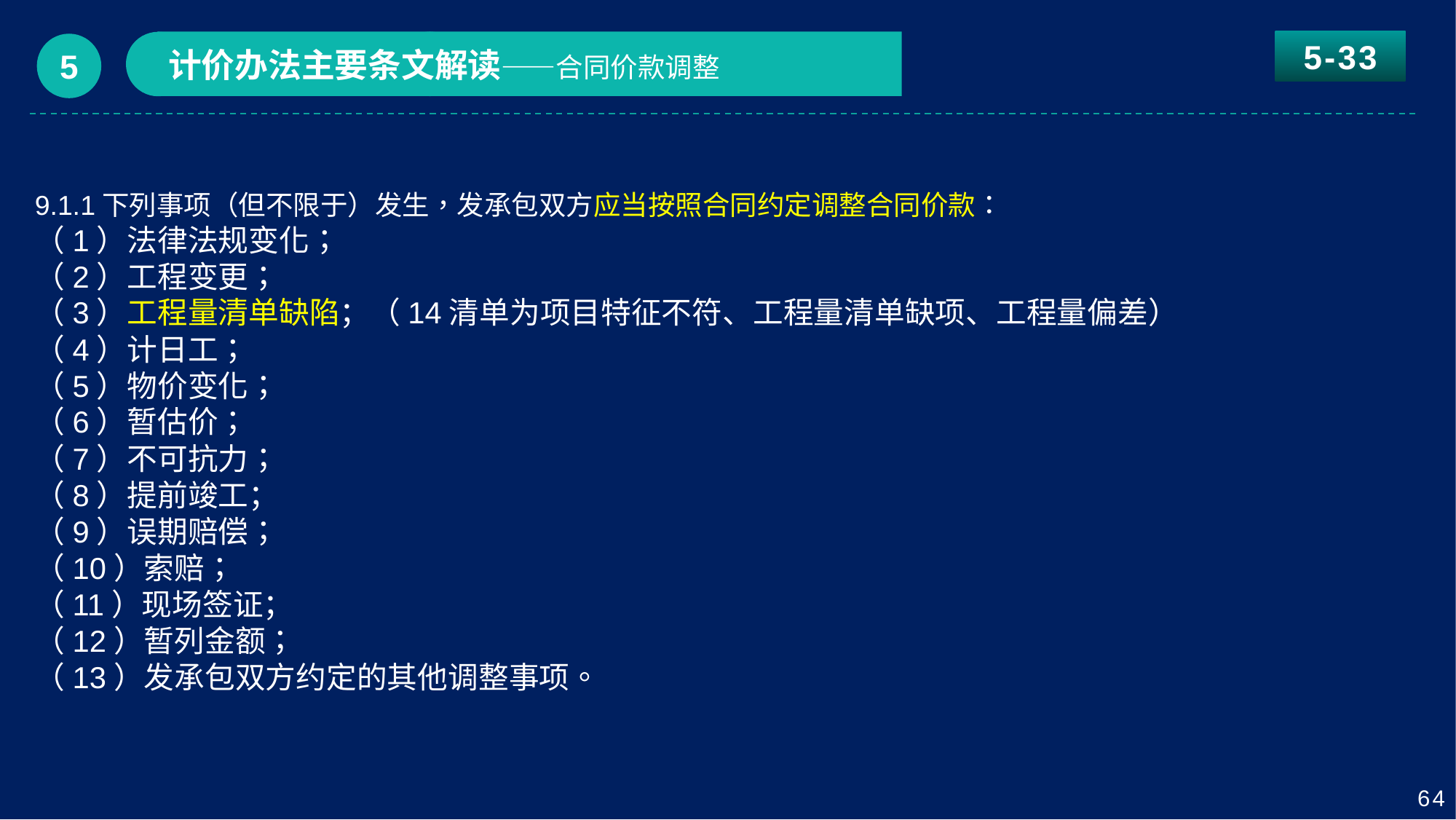

5-33
计价办法主要条文解读——合同价款调整

5
9.1.1下列事项（但不限于）发生，发承包双方应当按照合同约定调整合同价款：
（1）法律法规变化；
（2）工程变更；
（3）工程量清单缺陷；（14清单为项目特征不符、工程量清单缺项、工程量偏差）
（4）计日工；
（5）物价变化；
（6）暂估价；
（7）不可抗力；
（8）提前竣工；
（9）误期赔偿；
（10）索赔；
（11）现场签证；
（12）暂列金额；
（13）发承包双方约定的其他调整事项。
64